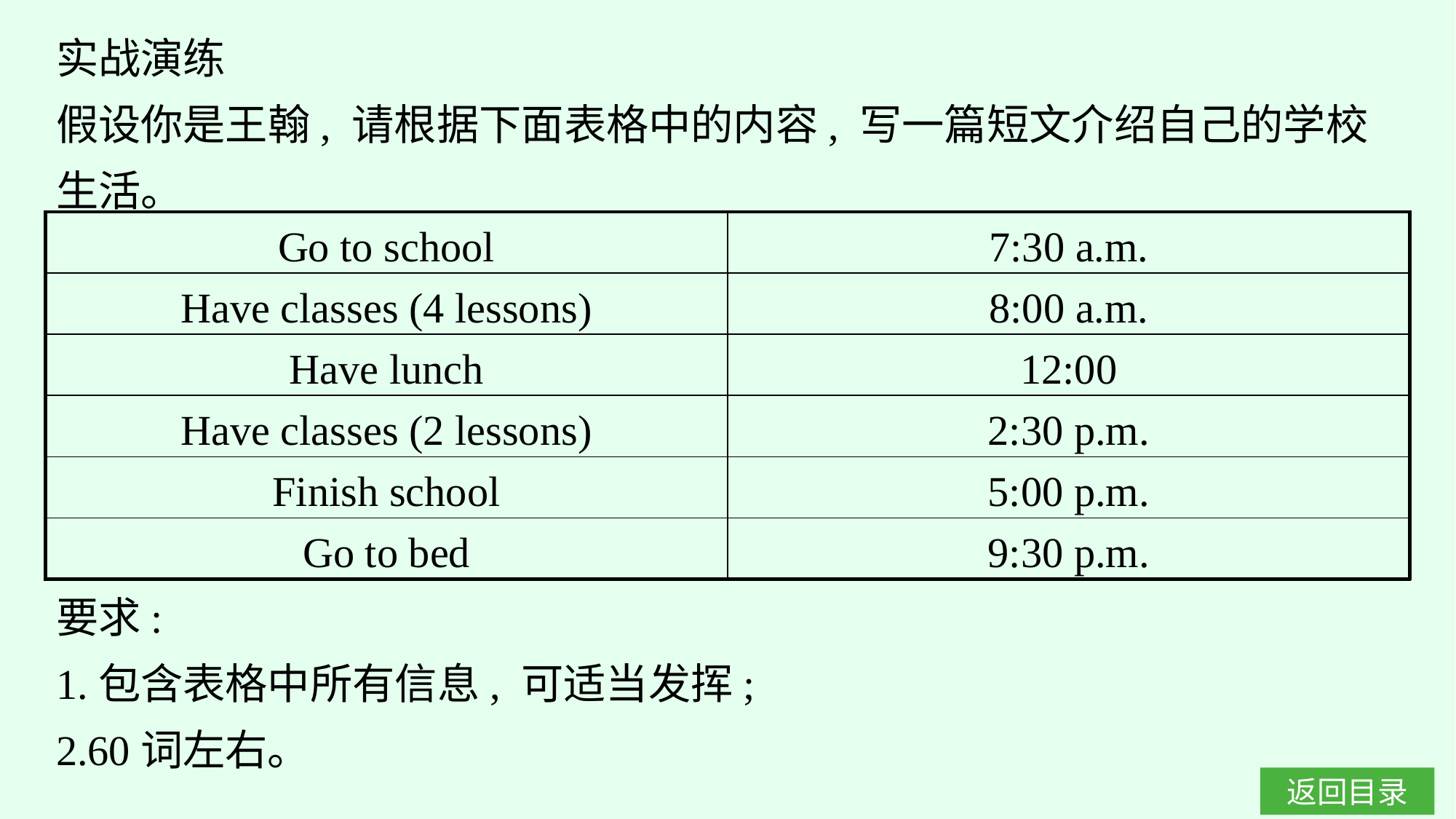

实战演练
假设你是王翰, 请根据下面表格中的内容, 写一篇短文介绍自己的学校生活。
| Go to school | 7:30 a.m. |
| --- | --- |
| Have classes (4 lessons) | 8:00 a.m. |
| Have lunch | 12:00 |
| Have classes (2 lessons) | 2:30 p.m. |
| Finish school | 5:00 p.m. |
| Go to bed | 9:30 p.m. |
要求:
1.包含表格中所有信息, 可适当发挥;
2.60词左右。